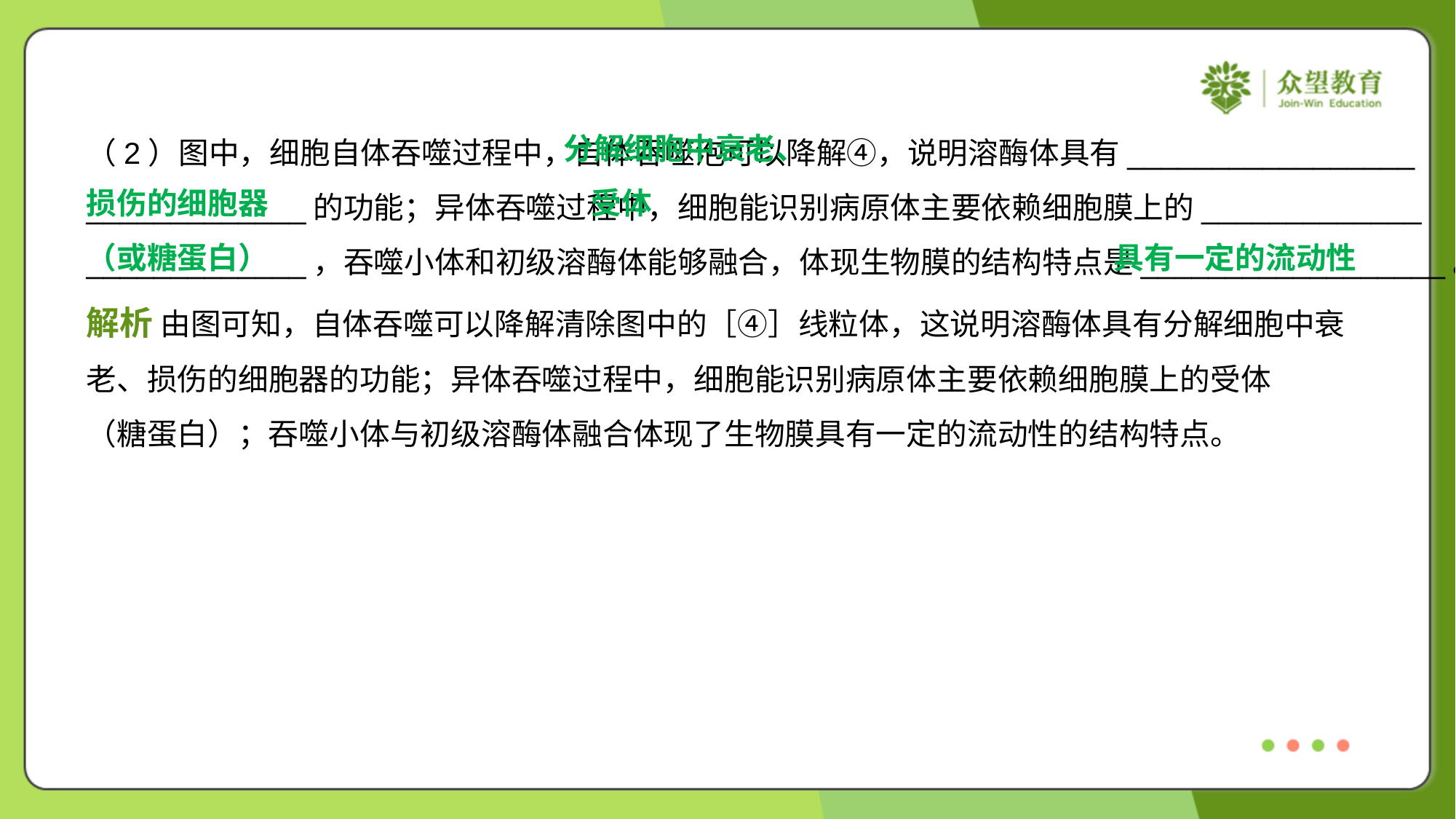

分解细胞中衰老、
损伤的细胞器
（2）图中，细胞自体吞噬过程中，自体吞噬泡可以降解④，说明溶酶体具有_________________
_____________的功能；异体吞噬过程中，细胞能识别病原体主要依赖细胞膜上的_____________
_____________，吞噬小体和初级溶酶体能够融合，体现生物膜的结构特点是__________________。
                                                                        受体
（或糖蛋白）
具有一定的流动性
解析 由图可知，自体吞噬可以降解清除图中的［④］线粒体，这说明溶酶体具有分解细胞中衰
老、损伤的细胞器的功能；异体吞噬过程中，细胞能识别病原体主要依赖细胞膜上的受体
（糖蛋白）；吞噬小体与初级溶酶体融合体现了生物膜具有一定的流动性的结构特点。